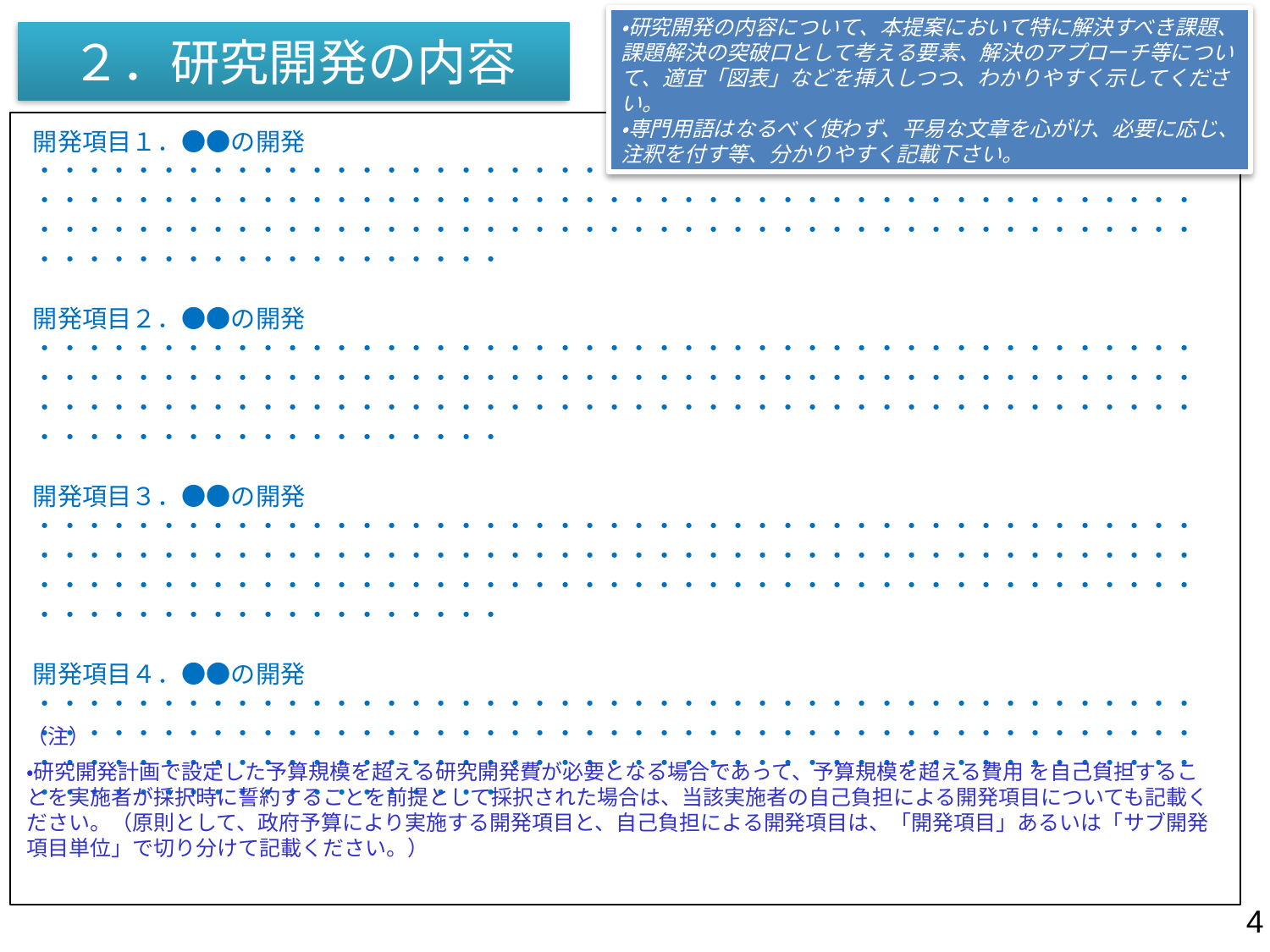

・研究開発の内容について、本提案において特に解決すべき課題、課題解決の突破口として考える要素、解決のアプローチ等について、適宜「図表」などを挿入しつつ、わかりやすく示してください。
・専門用語はなるべく使わず、平易な文章を心がけ、必要に応じ、注釈を付す等、分かりやすく記載下さい。
# ２．研究開発の内容

開発項目１．●●の開発
・・・・・・・・・・・・・・・・・・・・・・・・・・・・・・・・・・・・・・・・・・・・・・・・・・・・・・・・・・・・・・・・・・・・・・・・・・・・・・・・・・・・・・・・・・・・・・・・・・・・・・・・・・・・・・・・・・・・・・・・・・・・・・・・・・・・・・・・・・・・・・・・・・・・・・・・・・・・・・・・

開発項目２．●●の開発
・・・・・・・・・・・・・・・・・・・・・・・・・・・・・・・・・・・・・・・・・・・・・・・・・・・・・・・・・・・・・・・・・・・・・・・・・・・・・・・・・・・・・・・・・・・・・・・・・・・・・・・・・・・・・・・・・・・・・・・・・・・・・・・・・・・・・・・・・・・・・・・・・・・・・・・・・・・・・・・・

開発項目３．●●の開発
・・・・・・・・・・・・・・・・・・・・・・・・・・・・・・・・・・・・・・・・・・・・・・・・・・・・・・・・・・・・・・・・・・・・・・・・・・・・・・・・・・・・・・・・・・・・・・・・・・・・・・・・・・・・・・・・・・・・・・・・・・・・・・・・・・・・・・・・・・・・・・・・・・・・・・・・・・・・・・・・

開発項目４．●●の開発
・・・・・・・・・・・・・・・・・・・・・・・・・・・・・・・・・・・・・・・・・・・・・・・・・・・・・・・・・・・・・・・・・・・・・・・・・・・・・・・・・・・・・・・・・・・・・・・・・・・・・・・・・・・・・・・・・・・・・・・・・・・・・・・・・・・・・・・・・・・・・・・・・・・・・・・・・・・・・・・・

（注）
・研究開発計画で設定した予算規模を超える研究開発費が必要となる場合であって、予算規模を超える費用 を自己負担することを実施者が採択時に誓約することを前提として採択された場合は、当該実施者の自己負担による開発項目についても記載ください。（原則として、政府予算により実施する開発項目と、自己負担による開発項目は、「開発項目」あるいは「サブ開発項目単位」で切り分けて記載ください。）
4